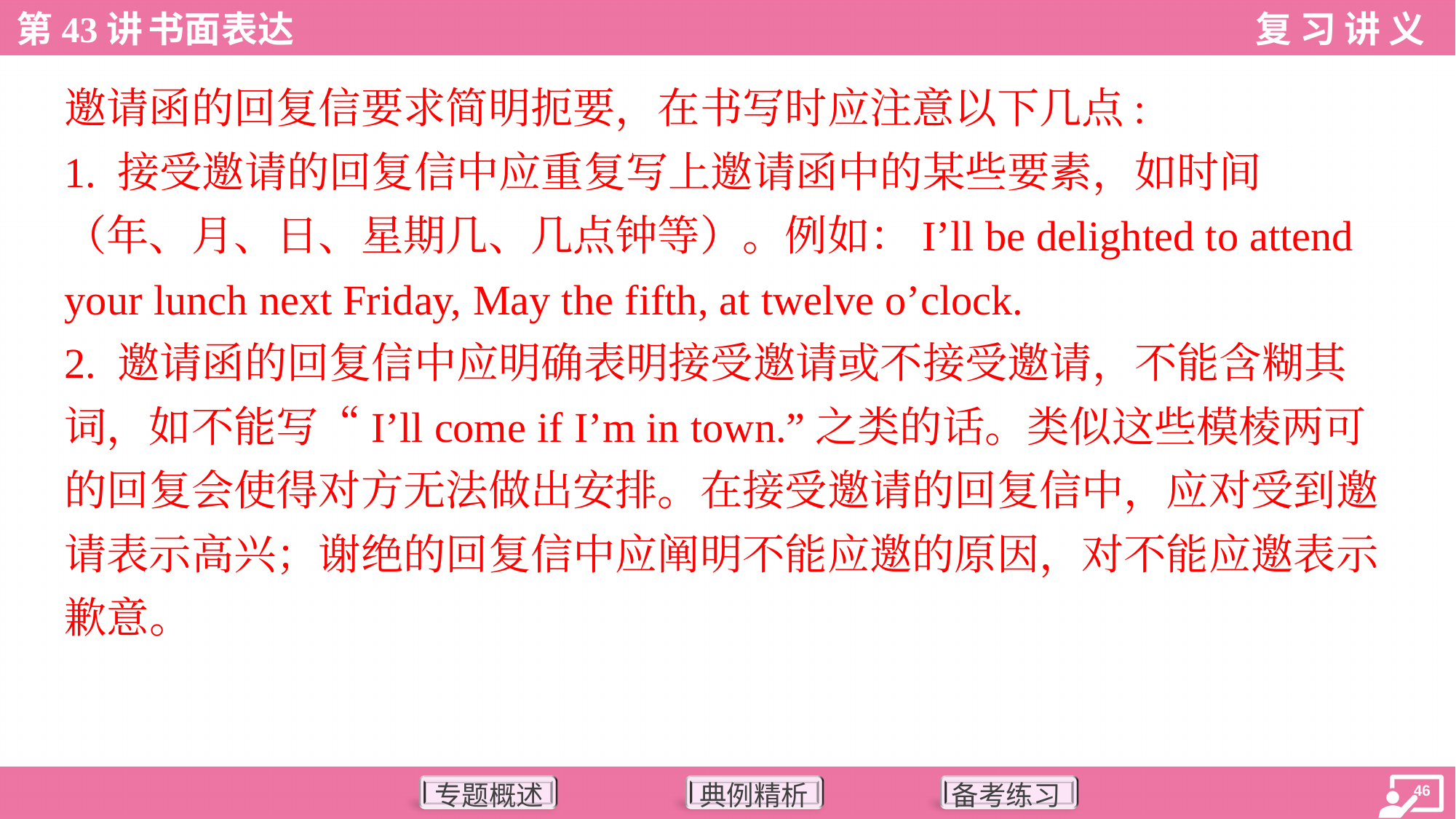

邀请函的回复信要求简明扼要，在书写时应注意以下几点:
1. 接受邀请的回复信中应重复写上邀请函中的某些要素，如时间
（年、月、日、星期几、几点钟等）。例如：I’ll be delighted to attend
your lunch next Friday, May the fifth, at twelve o’clock.
2. 邀请函的回复信中应明确表明接受邀请或不接受邀请，不能含糊其
词，如不能写“I’ll come if I’m in town.”之类的话。类似这些模棱两可
的回复会使得对方无法做出安排。在接受邀请的回复信中，应对受到邀
请表示高兴；谢绝的回复信中应阐明不能应邀的原因，对不能应邀表示
歉意。